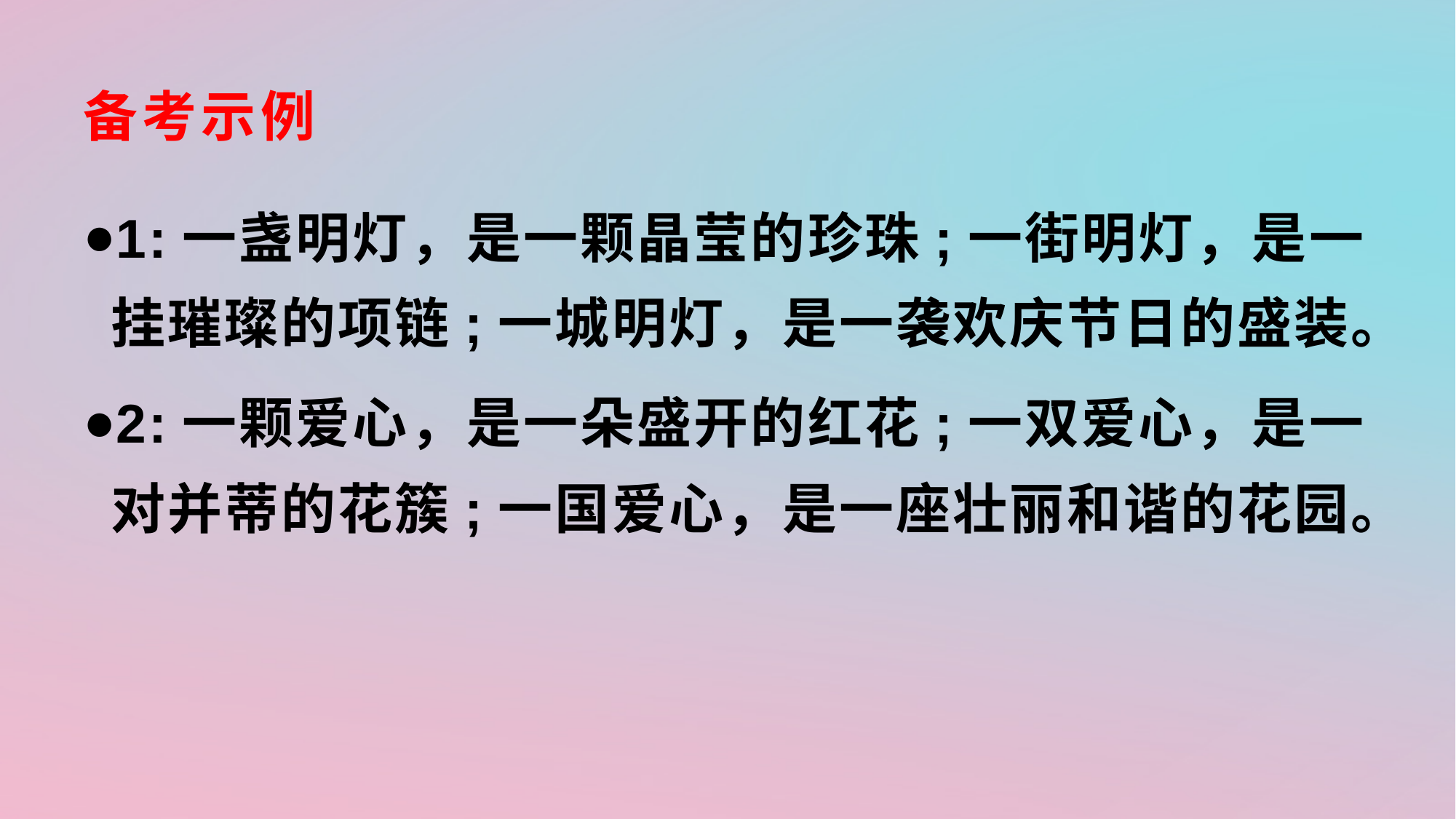

# 备考示例
1:一盏明灯，是一颗晶莹的珍珠;一街明灯，是一挂璀璨的项链;一城明灯，是一袭欢庆节日的盛装。
2:一颗爱心，是一朵盛开的红花;一双爱心，是一对并蒂的花簇;一国爱心，是一座壮丽和谐的花园。